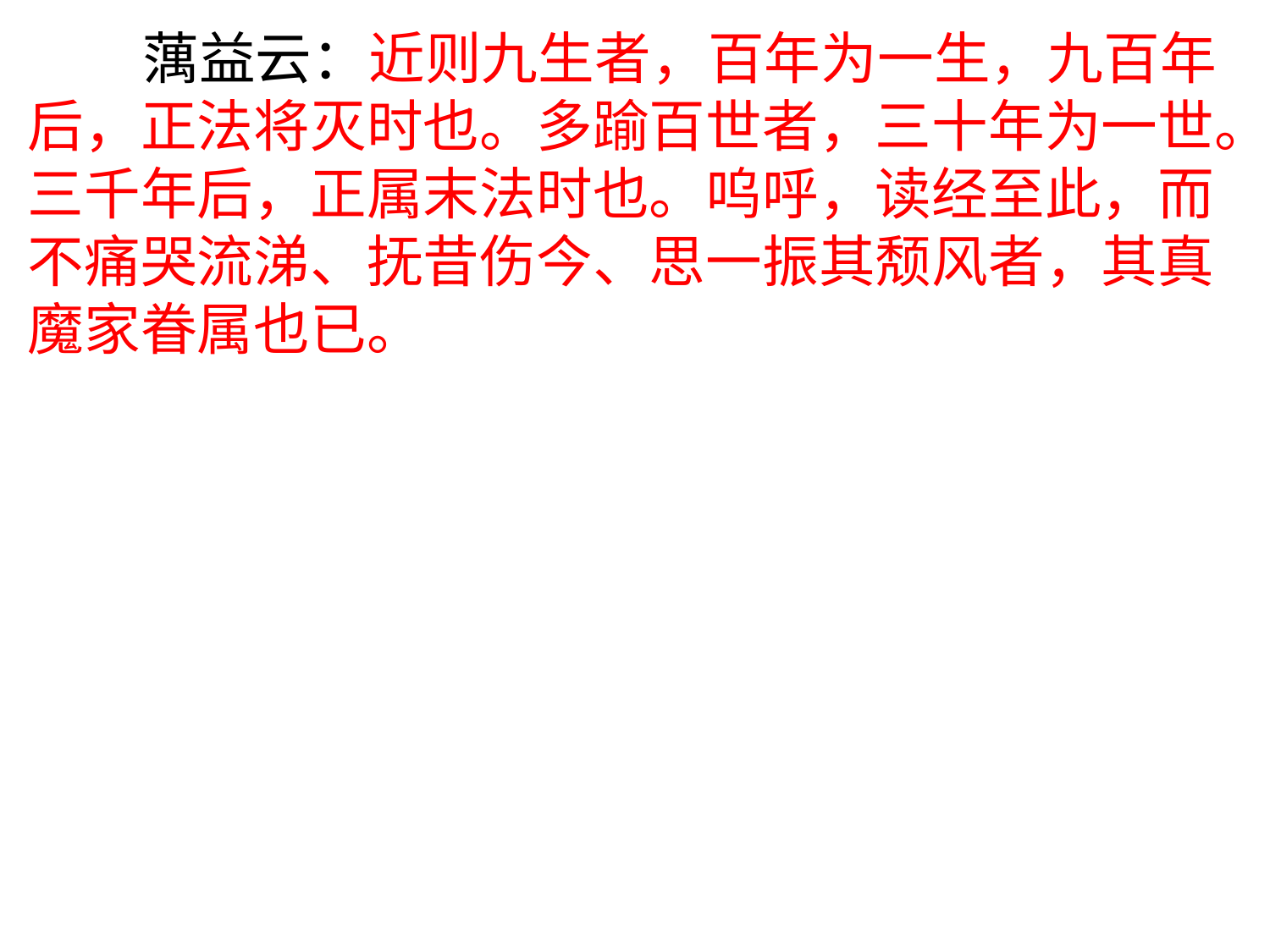

蕅益云：近则九生者，百年为一生，九百年后，正法将灭时也。多踰百世者，三十年为一世。三千年后，正属末法时也。呜呼，读经至此，而不痛哭流涕、抚昔伤今、思一振其颓风者，其真魔家眷属也已。